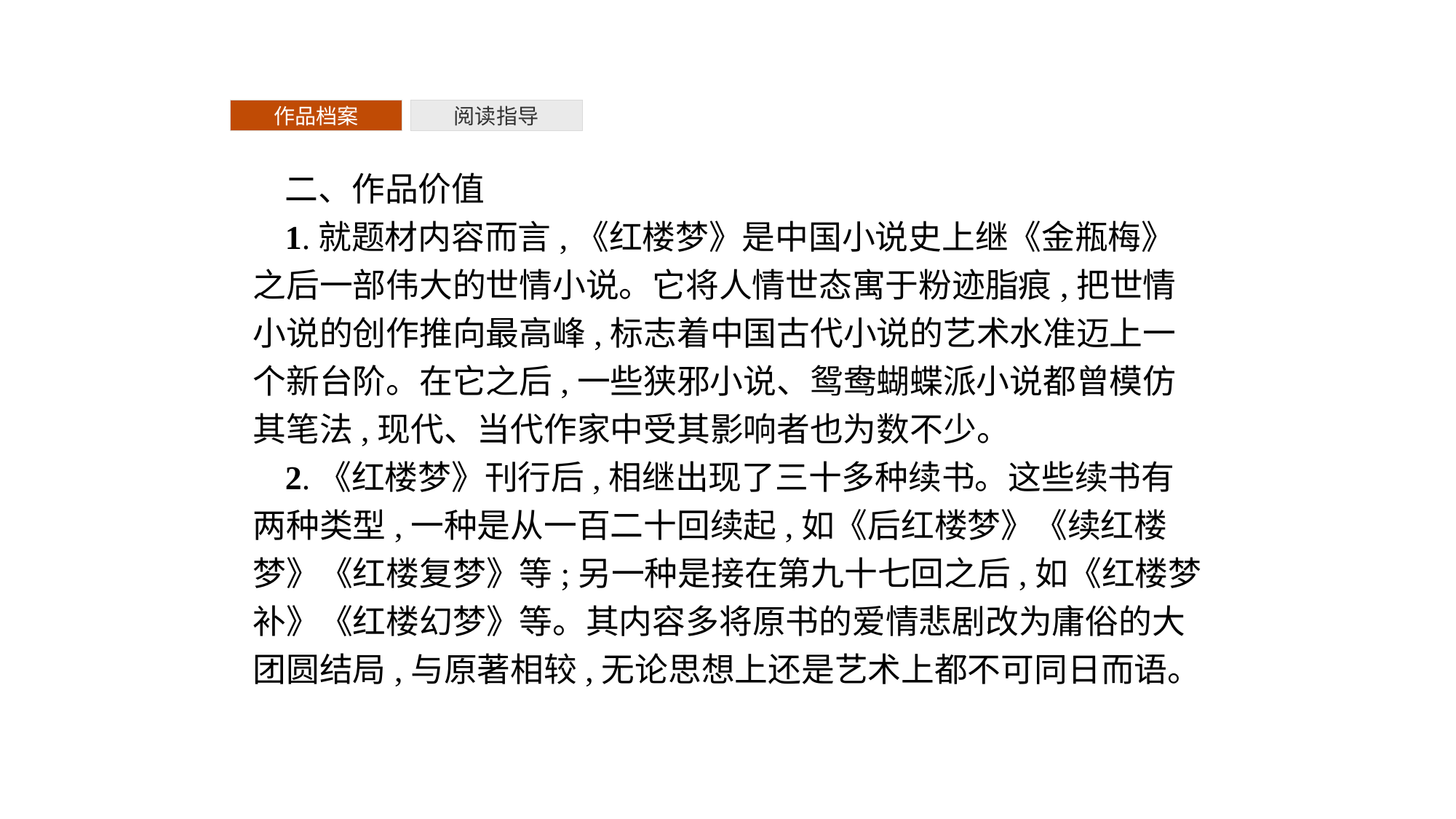

作品档案
阅读指导
二、作品价值
1.就题材内容而言,《红楼梦》是中国小说史上继《金瓶梅》之后一部伟大的世情小说。它将人情世态寓于粉迹脂痕,把世情小说的创作推向最高峰,标志着中国古代小说的艺术水准迈上一个新台阶。在它之后,一些狭邪小说、鸳鸯蝴蝶派小说都曾模仿其笔法,现代、当代作家中受其影响者也为数不少。
2.《红楼梦》刊行后,相继出现了三十多种续书。这些续书有两种类型,一种是从一百二十回续起,如《后红楼梦》《续红楼梦》《红楼复梦》等;另一种是接在第九十七回之后,如《红楼梦补》《红楼幻梦》等。其内容多将原书的爱情悲剧改为庸俗的大团圆结局,与原著相较,无论思想上还是艺术上都不可同日而语。